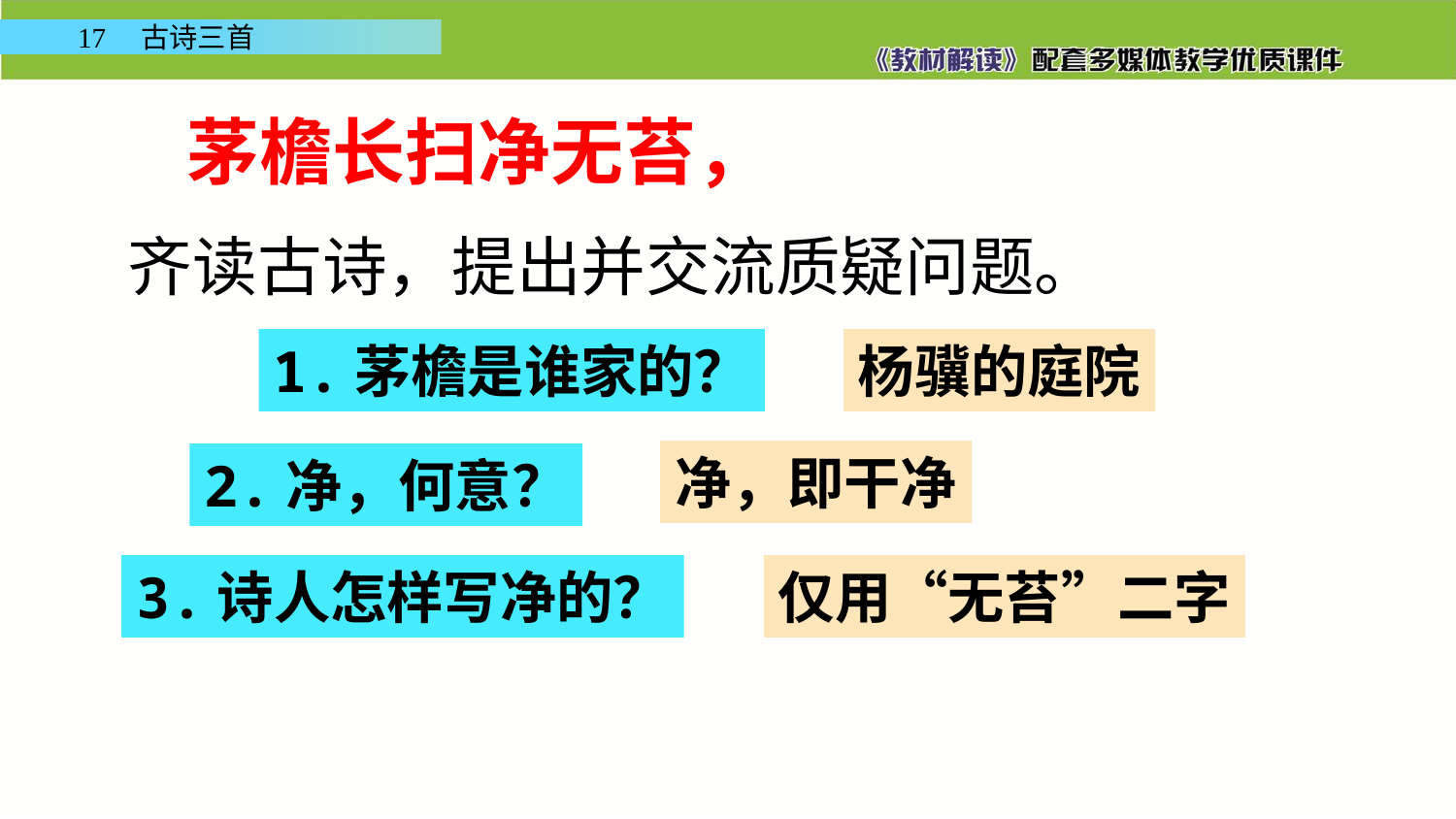

茅檐长扫净无苔，
齐读古诗，提出并交流质疑问题。
1.茅檐是谁家的？
杨骥的庭院
净，即干净
2.净，何意？
3.诗人怎样写净的？
仅用“无苔”二字